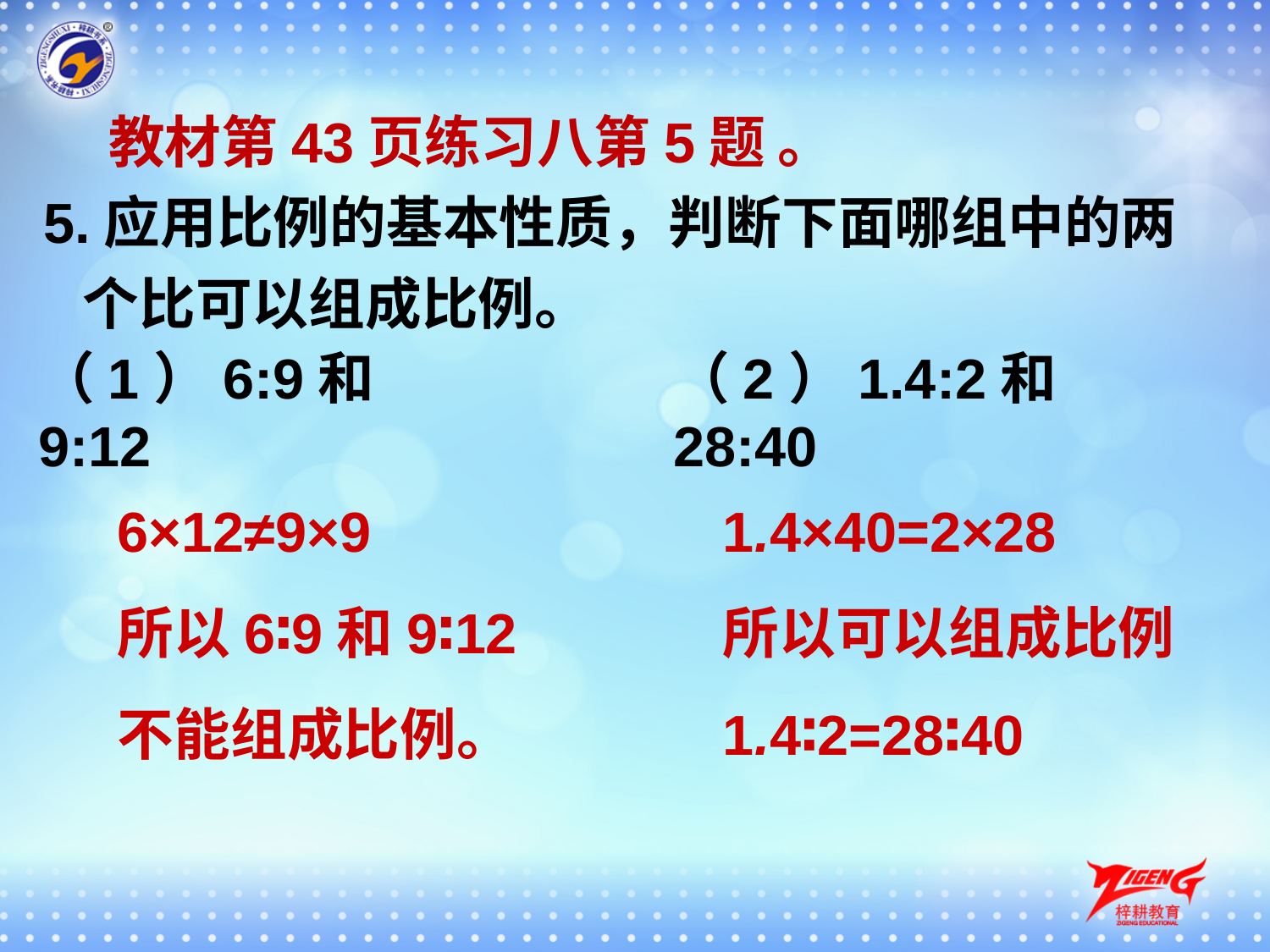

教材第43页练习八第5题 。
5.应用比例的基本性质，判断下面哪组中的两
  个比可以组成比例。
（1）6:9和9:12
（2）1.4:2和28:40
6×12≠9×9
所以6∶9和9∶12
不能组成比例。
1.4×40=2×28
所以可以组成比例
1.4∶2=28∶40